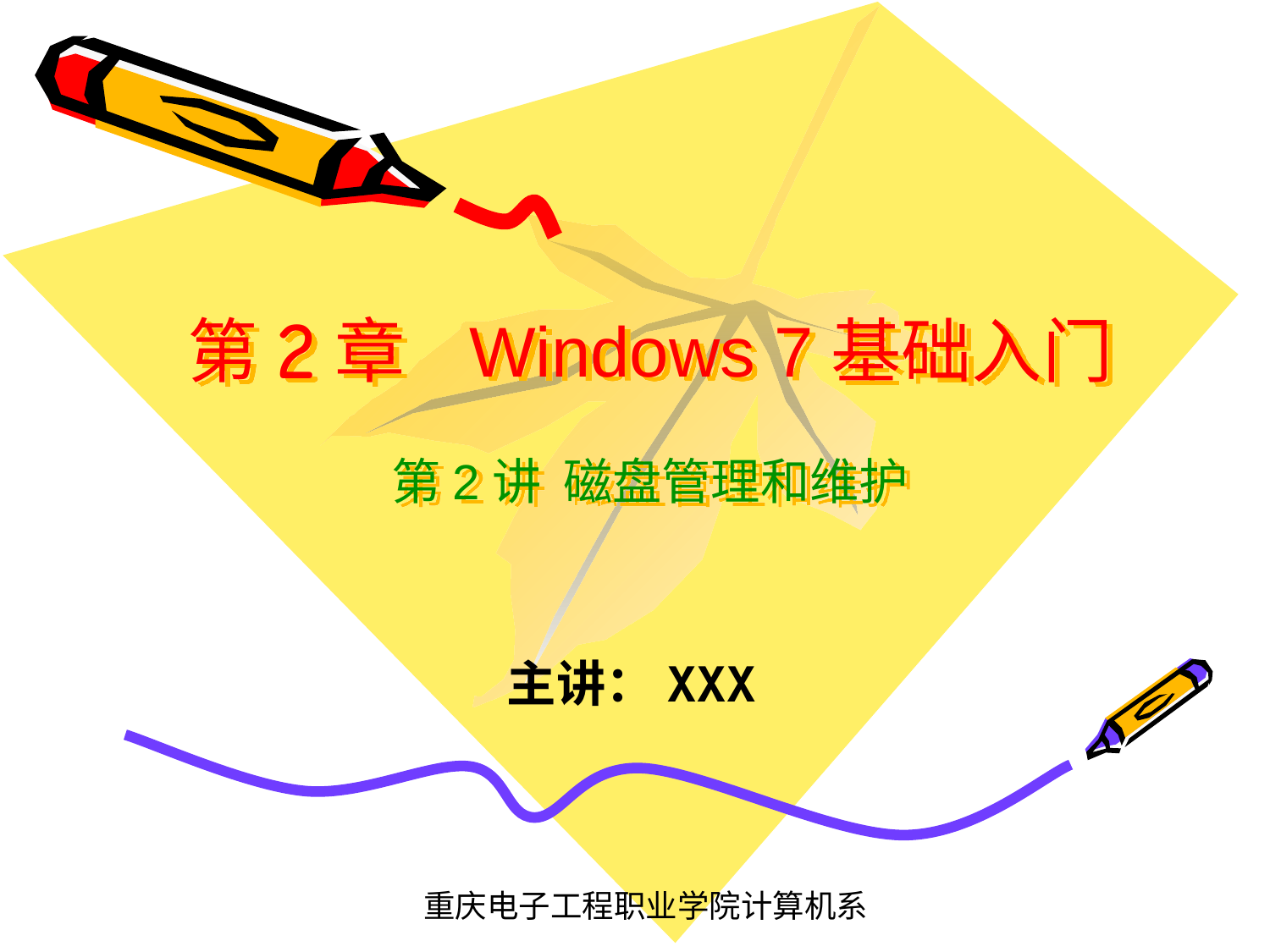

# 第2章   Windows 7基础入门 第2讲  磁盘管理和维护
主讲：XXX